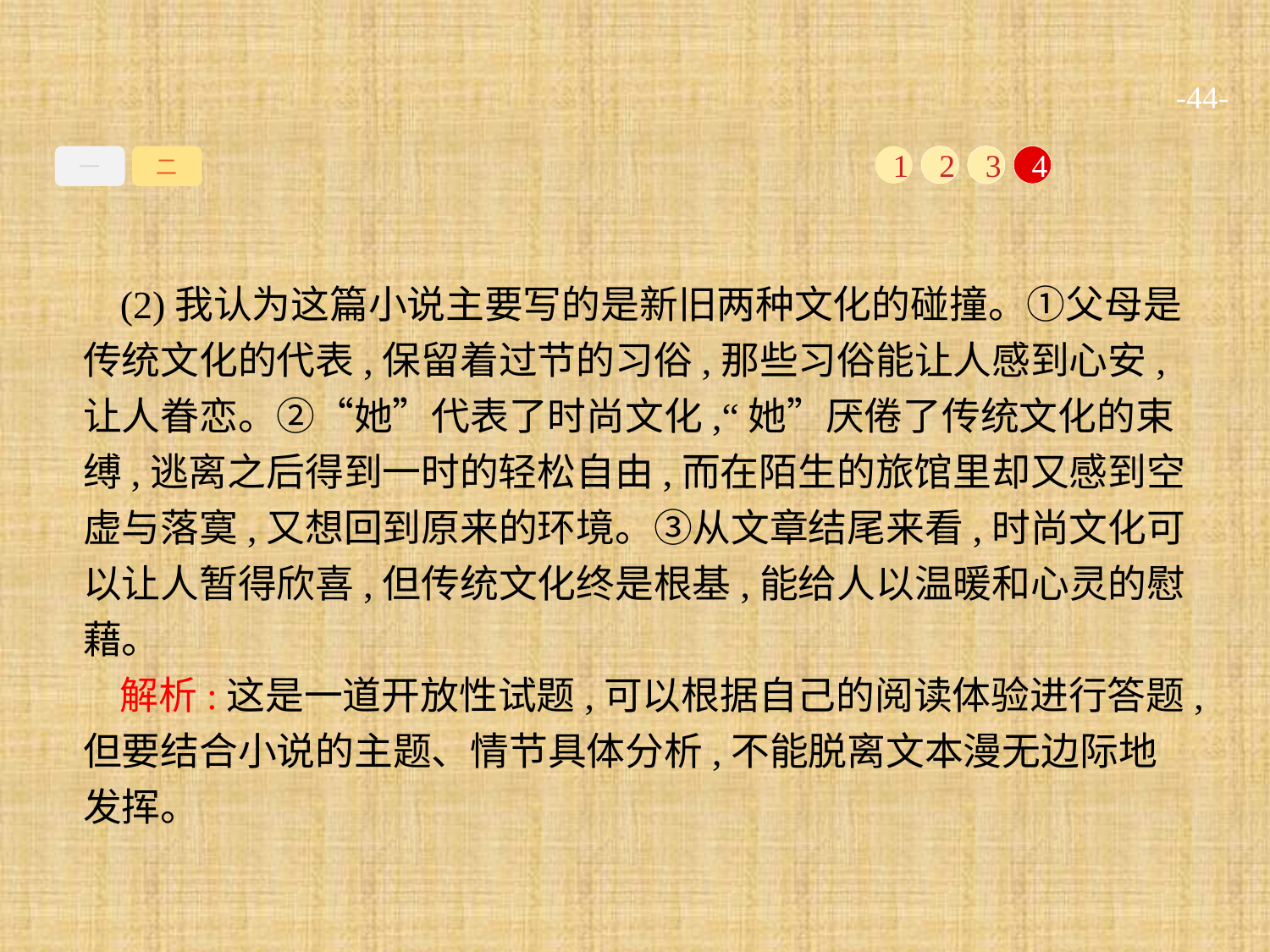

-44-
一
二
1
2
3
4
(2)我认为这篇小说主要写的是新旧两种文化的碰撞。①父母是传统文化的代表,保留着过节的习俗,那些习俗能让人感到心安,让人眷恋。②“她”代表了时尚文化,“她”厌倦了传统文化的束缚,逃离之后得到一时的轻松自由,而在陌生的旅馆里却又感到空虚与落寞,又想回到原来的环境。③从文章结尾来看,时尚文化可以让人暂得欣喜,但传统文化终是根基,能给人以温暖和心灵的慰藉。
解析:这是一道开放性试题,可以根据自己的阅读体验进行答题,但要结合小说的主题、情节具体分析,不能脱离文本漫无边际地发挥。